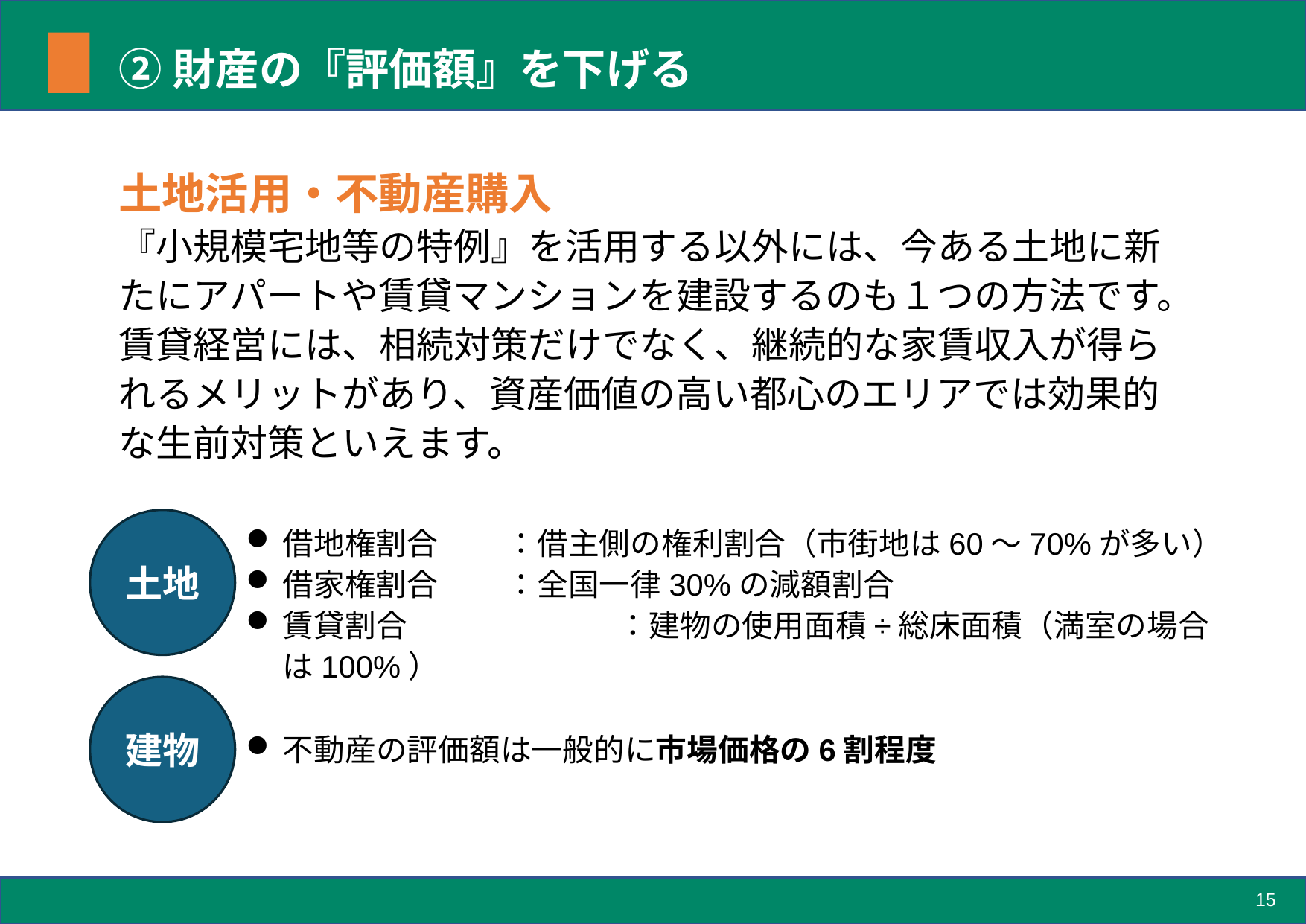

# ②財産の『評価額』を下げる
土地活用・不動産購入
『小規模宅地等の特例』を活用する以外には、今ある土地に新たにアパートや賃貸マンションを建設するのも１つの方法です。賃貸経営には、相続対策だけでなく、継続的な家賃収入が得られるメリットがあり、資産価値の高い都心のエリアでは効果的な生前対策といえます。
土地
借地権割合	：借主側の権利割合（市街地は60～70%が多い）
借家権割合	：全国一律30%の減額割合
賃貸割合		：建物の使用面積÷総床面積（満室の場合は100%）
建物
不動産の評価額は一般的に市場価格の6割程度